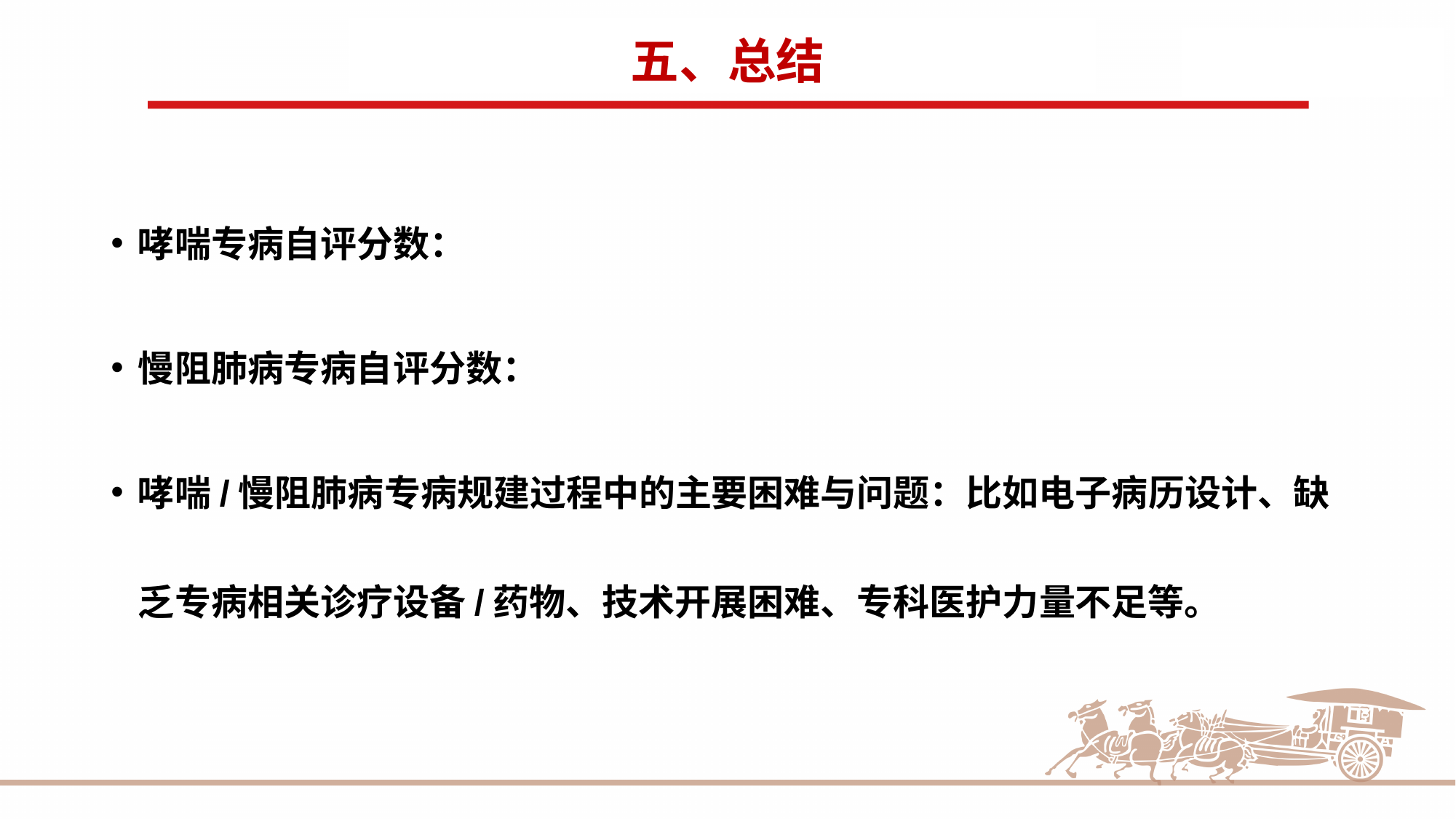

五、总结
哮喘专病自评分数：
慢阻肺病专病自评分数：
哮喘/慢阻肺病专病规建过程中的主要困难与问题：比如电子病历设计、缺乏专病相关诊疗设备/药物、技术开展困难、专科医护力量不足等。